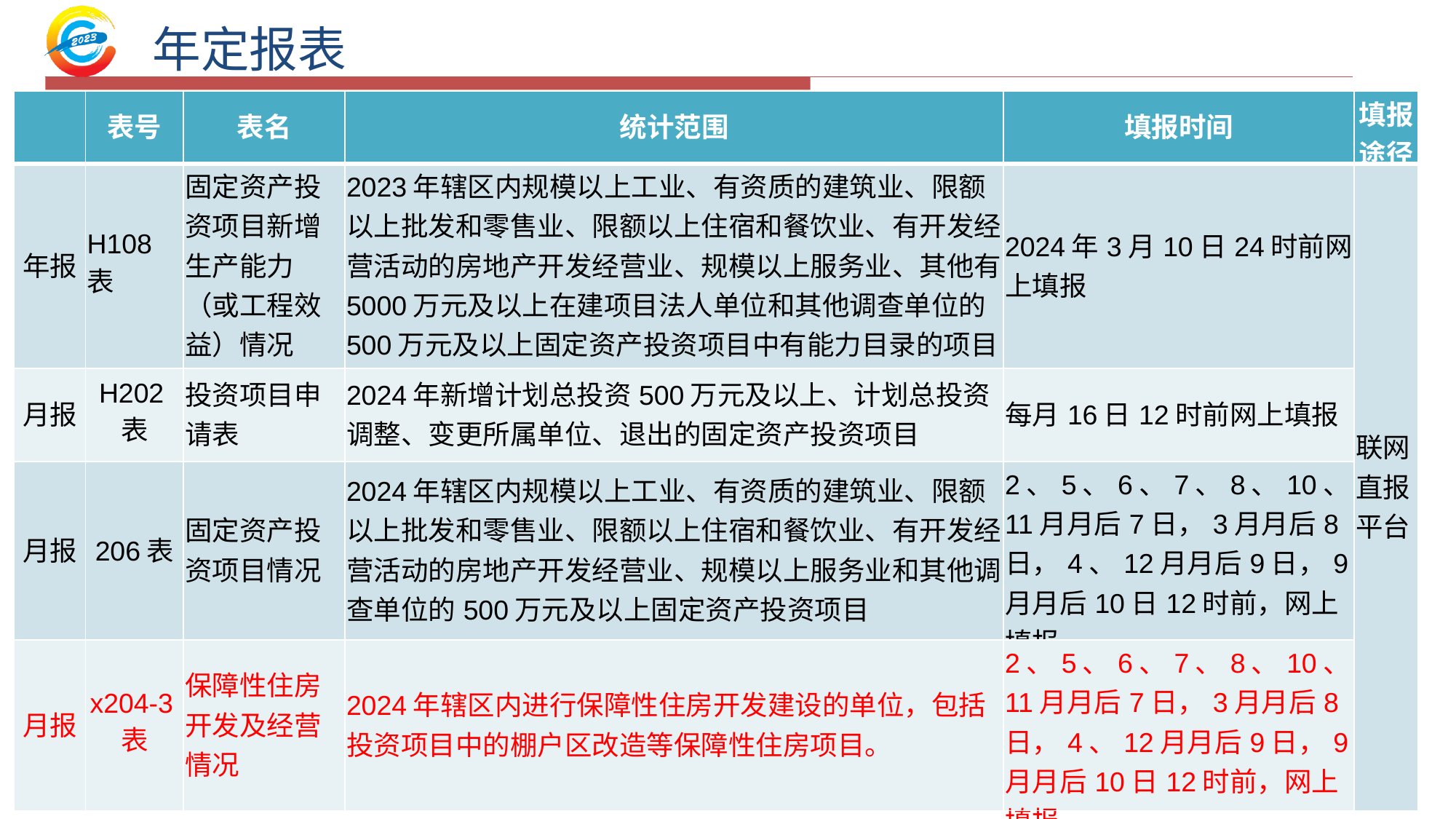

年定报表
|  | 表号 | 表名 | 统计范围 | 填报时间 | 填报 途径 |
| --- | --- | --- | --- | --- | --- |
| 年报 | H108表 | 固定资产投资项目新增生产能力（或工程效益）情况 | 2023年辖区内规模以上工业、有资质的建筑业、限额以上批发和零售业、限额以上住宿和餐饮业、有开发经营活动的房地产开发经营业、规模以上服务业、其他有5000万元及以上在建项目法人单位和其他调查单位的500万元及以上固定资产投资项目中有能力目录的项目 | 2024年3月10日24时前网上填报 | 联网直报平台 |
| 月报 | H202表 | 投资项目申请表 | 2024年新增计划总投资500万元及以上、计划总投资调整、变更所属单位、退出的固定资产投资项目 | 每月16日12时前网上填报 |  |
| 月报 | 206表 | 固定资产投资项目情况 | 2024年辖区内规模以上工业、有资质的建筑业、限额以上批发和零售业、限额以上住宿和餐饮业、有开发经营活动的房地产开发经营业、规模以上服务业和其他调查单位的500万元及以上固定资产投资项目 | 2、5、6、7、8、10、11月月后7日，3月月后8日，4、12月月后9日，9月月后10日12时前，网上填报 |  |
| 月报 | x204-3表 | 保障性住房开发及经营情况 | 2024年辖区内进行保障性住房开发建设的单位，包括投资项目中的棚户区改造等保障性住房项目。 | 2、5、6、7、8、10、11月月后7日，3月月后8日，4、12月月后9日，9月月后10日12时前，网上填报 |  |